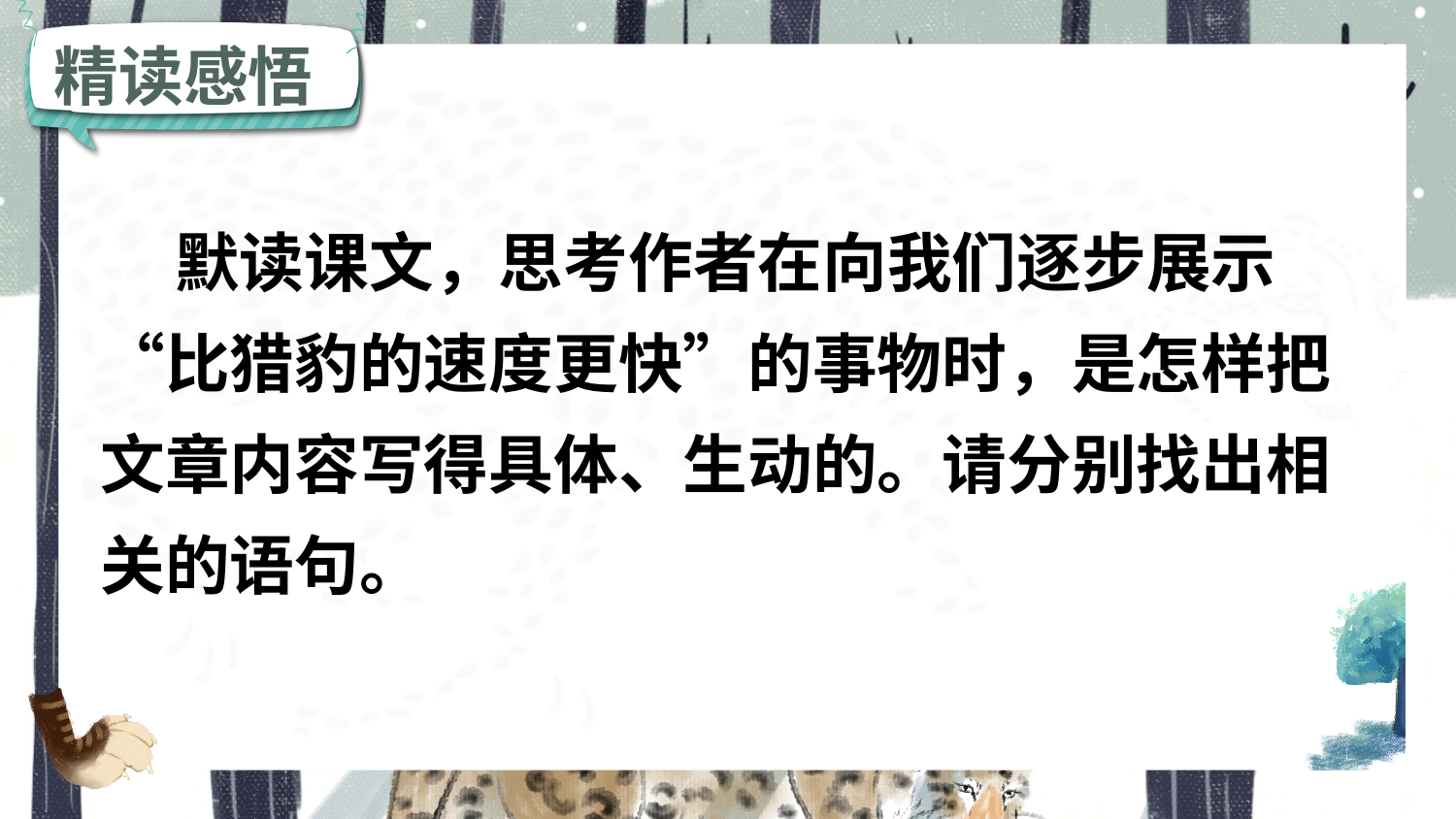

精读感悟
    默读课文，思考作者在向我们逐步展示“比猎豹的速度更快”的事物时，是怎样把文章内容写得具体、生动的。请分别找出相关的语句。